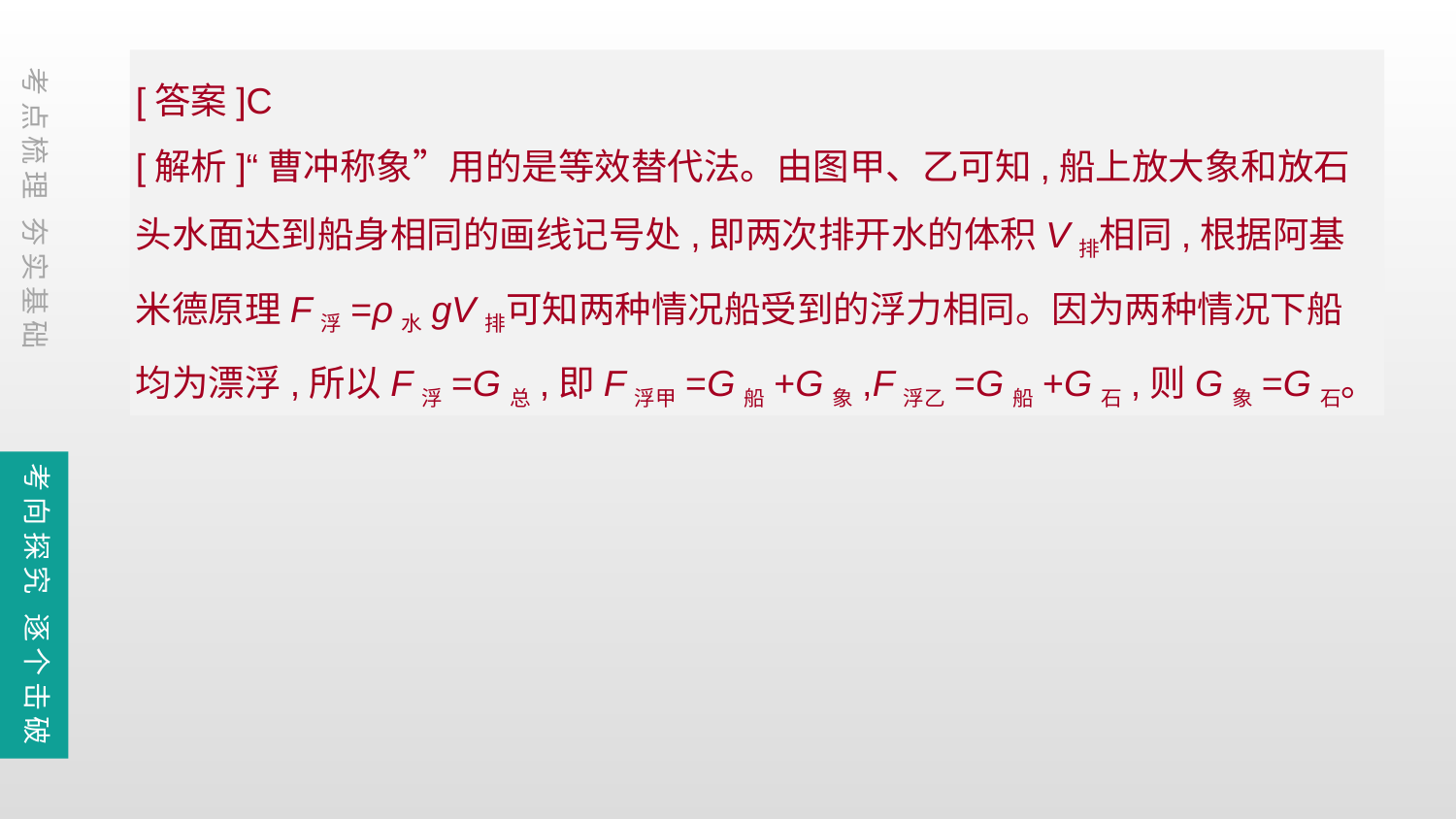

[答案]C
[解析]“曹冲称象”用的是等效替代法。由图甲、乙可知,船上放大象和放石头水面达到船身相同的画线记号处,即两次排开水的体积V排相同,根据阿基米德原理F浮=ρ水gV排可知两种情况船受到的浮力相同。因为两种情况下船均为漂浮,所以F浮=G总,即F浮甲=G船+G象,F浮乙=G船+G石,则G象=G石。
考点梳理 夯实基础

考向探究 逐个击破